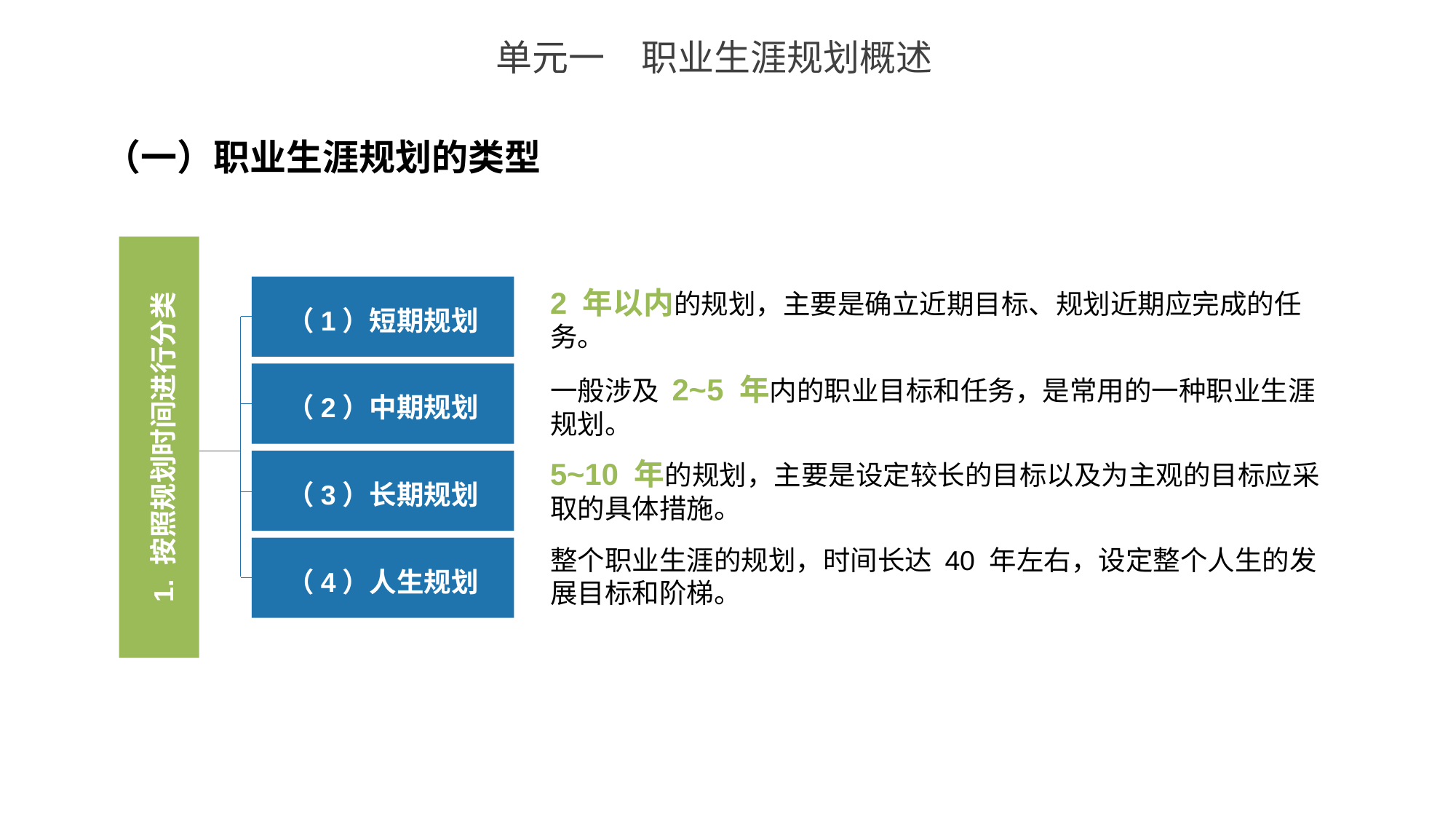

单元一　职业生涯规划概述
（一）职业生涯规划的类型
（1）短期规划
2 年以内的规划，主要是确立近期目标、规划近期应完成的任务。
（2）中期规划
一般涉及 2~5 年内的职业目标和任务，是常用的一种职业生涯规划。
1. 按照规划时间进行分类
5~10 年的规划，主要是设定较长的目标以及为主观的目标应采取的具体措施。
（3）长期规划
（4）人生规划
整个职业生涯的规划，时间长达 40 年左右，设定整个人生的发展目标和阶梯。